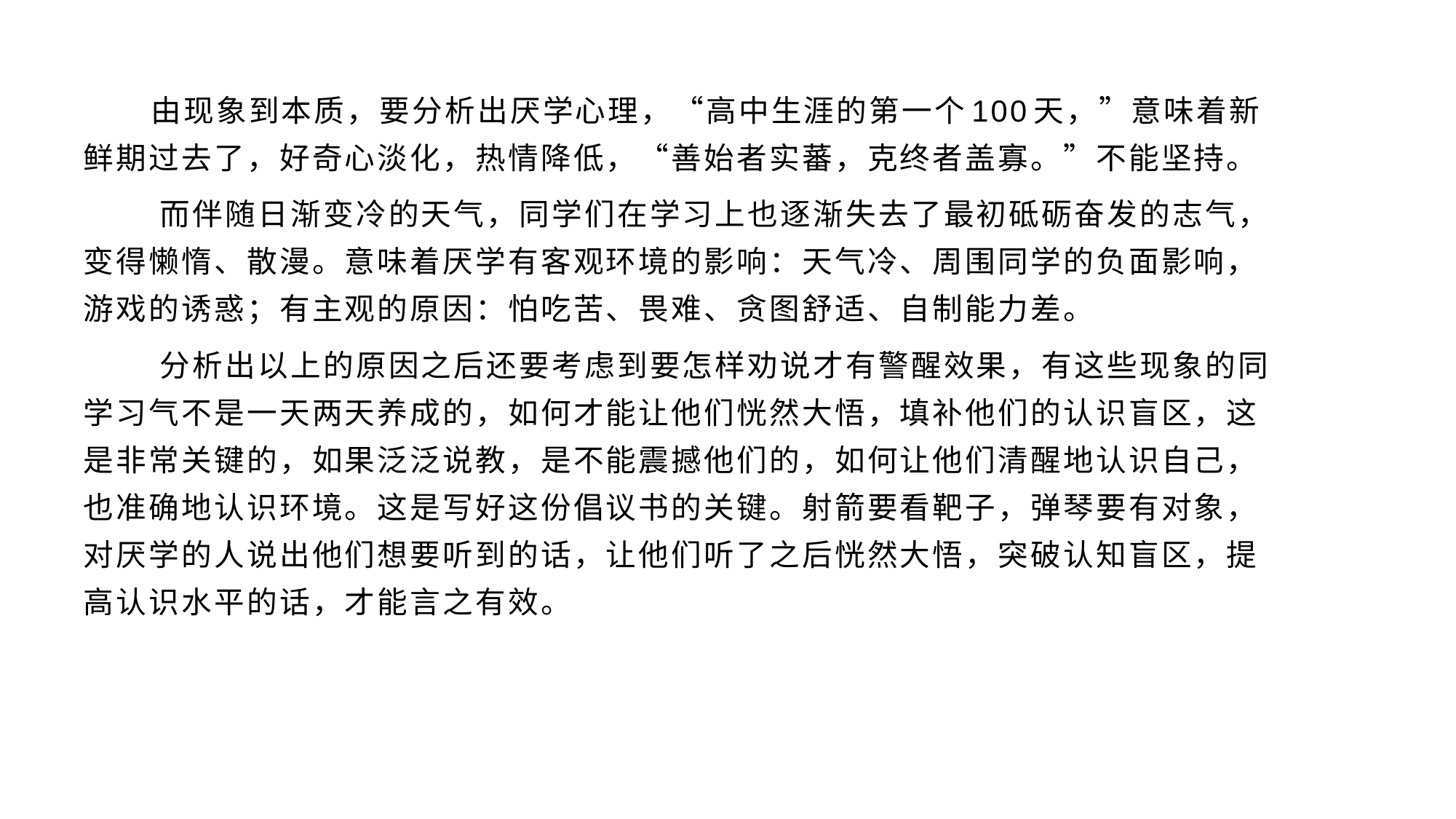

#
       由现象到本质，要分析出厌学心理，“高中生涯的第一个100天，”意味着新鲜期过去了，好奇心淡化，热情降低，“善始者实蕃，克终者盖寡。”不能坚持。
        而伴随日渐变冷的天气，同学们在学习上也逐渐失去了最初砥砺奋发的志气，变得懒惰、散漫。意味着厌学有客观环境的影响：天气冷、周围同学的负面影响，游戏的诱惑；有主观的原因：怕吃苦、畏难、贪图舒适、自制能力差。
        分析出以上的原因之后还要考虑到要怎样劝说才有警醒效果，有这些现象的同学习气不是一天两天养成的，如何才能让他们恍然大悟，填补他们的认识盲区，这是非常关键的，如果泛泛说教，是不能震撼他们的，如何让他们清醒地认识自己，也准确地认识环境。这是写好这份倡议书的关键。射箭要看靶子，弹琴要有对象，对厌学的人说出他们想要听到的话，让他们听了之后恍然大悟，突破认知盲区，提高认识水平的话，才能言之有效。